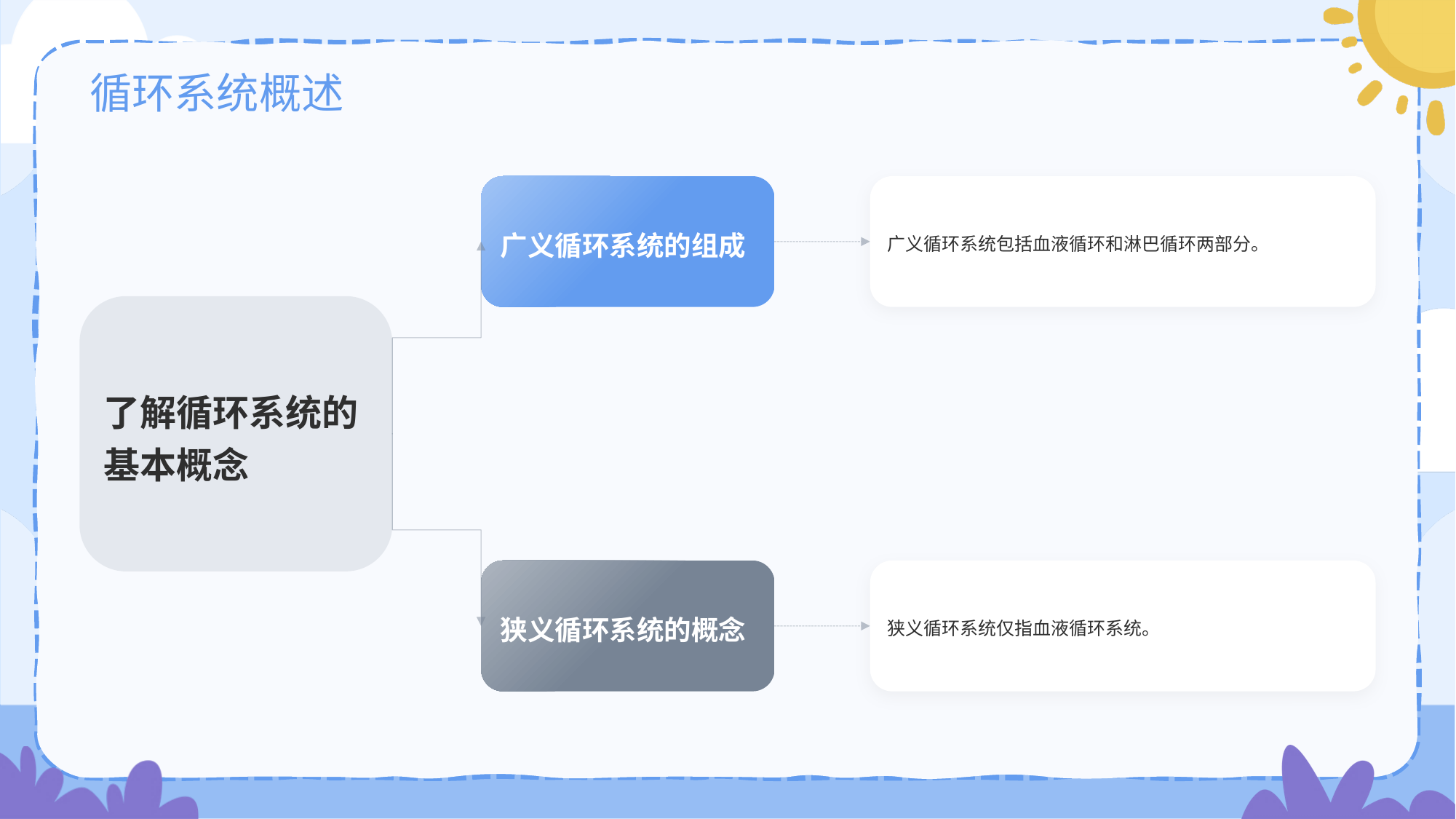

# 循环系统概述
广义循环系统的组成
广义循环系统包括血液循环和淋巴循环两部分。
了解循环系统的基本概念
狭义循环系统的概念
狭义循环系统仅指血液循环系统。